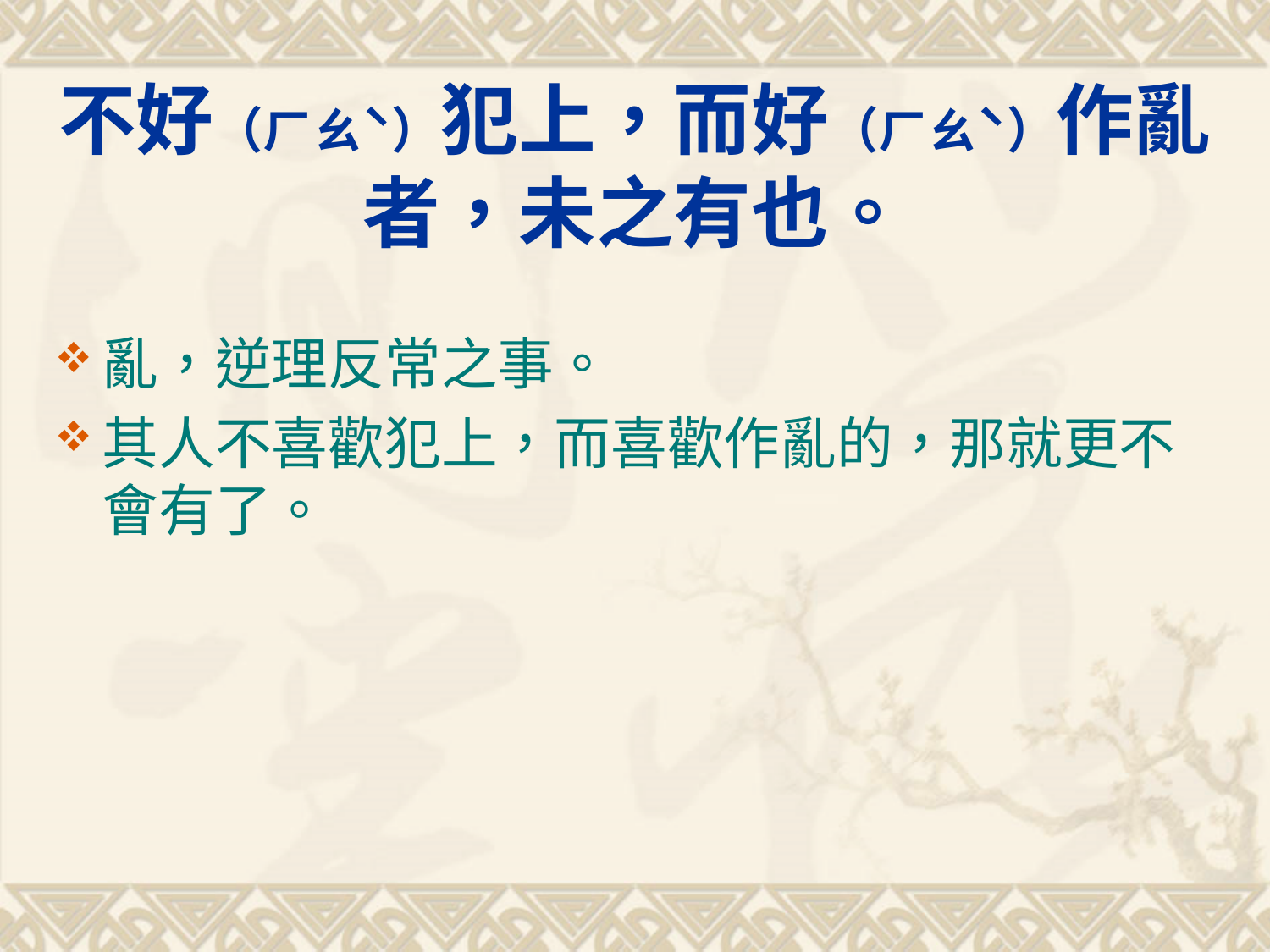

# 不好（ㄏㄠˋ）犯上，而好（ㄏㄠˋ）作亂者，未之有也。
亂，逆理反常之事。
其人不喜歡犯上，而喜歡作亂的，那就更不會有了。